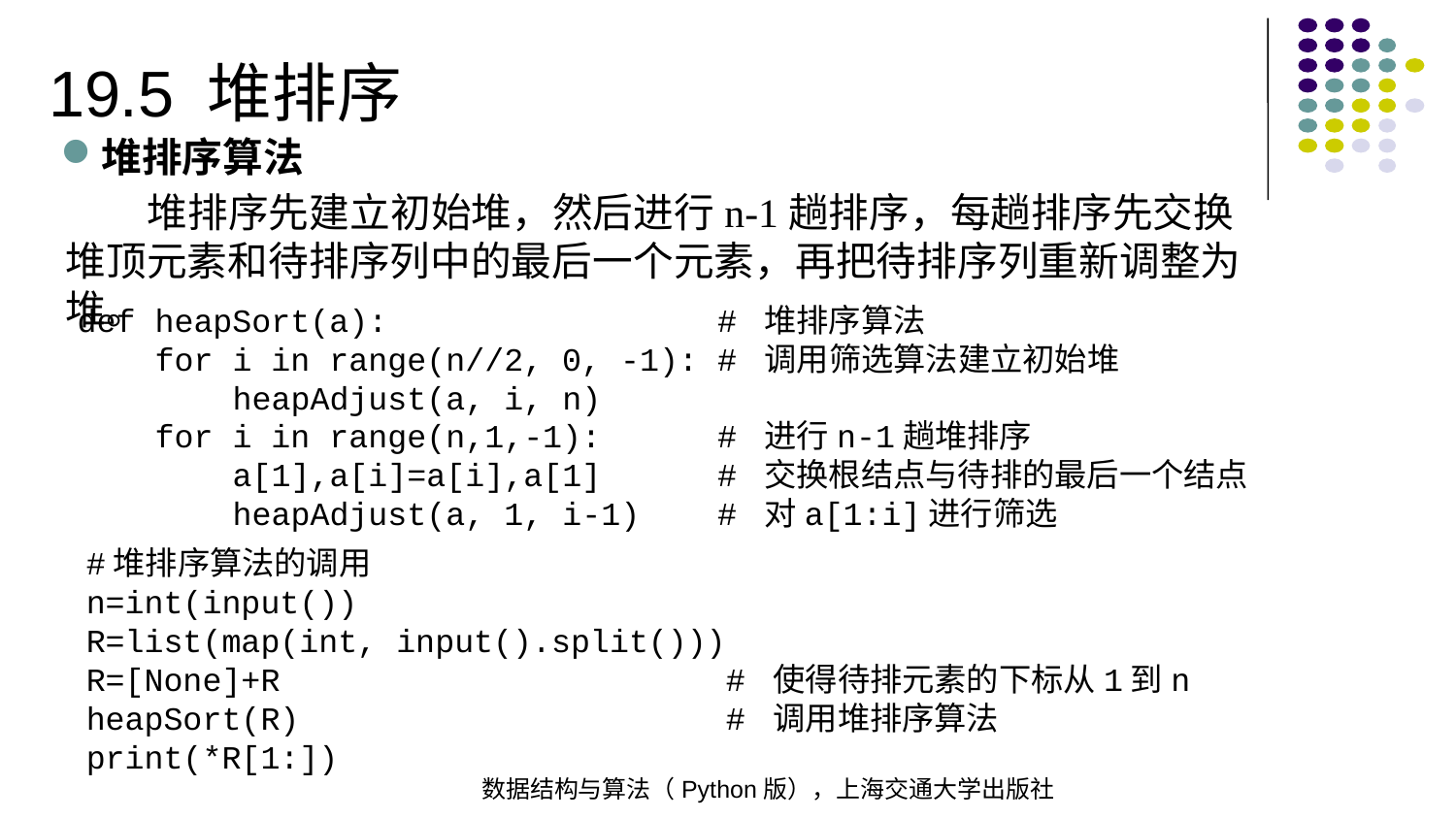

19.5 堆排序
堆排序算法
        堆排序先建立初始堆，然后进行n-1趟排序，每趟排序先交换堆顶元素和待排序列中的最后一个元素，再把待排序列重新调整为堆。
def heapSort(a):                 # 堆排序算法
    for i in range(n//2, 0, -1): # 调用筛选算法建立初始堆
        heapAdjust(a, i, n)
    for i in range(n,1,-1):      # 进行n-1趟堆排序
        a[1],a[i]=a[i],a[1]      # 交换根结点与待排的最后一个结点
        heapAdjust(a, 1, i-1)    # 对a[1:i]进行筛选
#堆排序算法的调用
n=int(input())
R=list(map(int, input().split()))
R=[None]+R                       # 使得待排元素的下标从1到n
heapSort(R)                      # 调用堆排序算法
print(*R[1:])